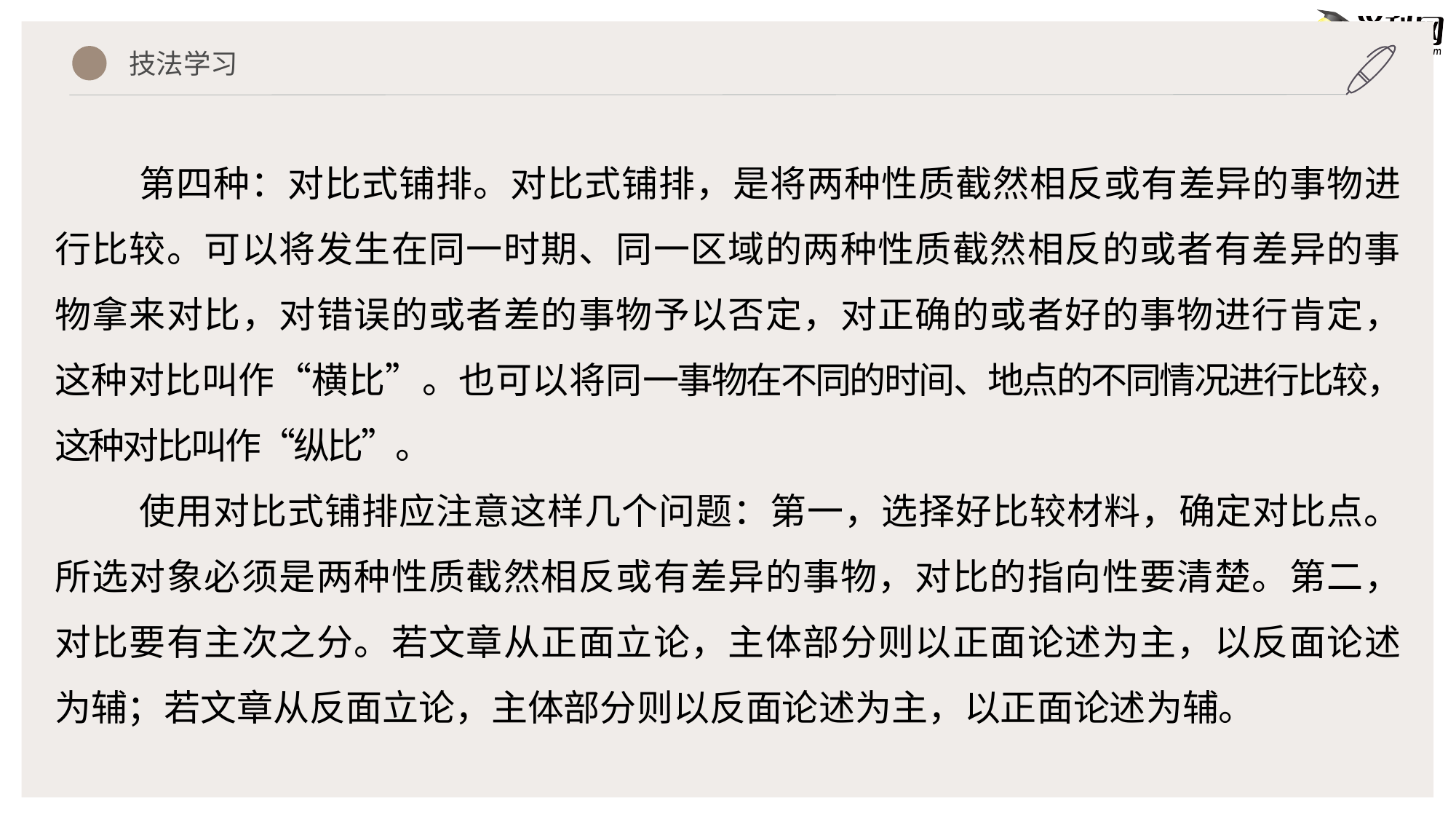

技法学习

第四种：对比式铺排。对比式铺排，是将两种性质截然相反或有差异的事物进行比较。可以将发生在同一时期、同一区域的两种性质截然相反的或者有差异的事物拿来对比，对错误的或者差的事物予以否定，对正确的或者好的事物进行肯定，这种对比叫作“横比”。也可以将同一事物在不同的时间、地点的不同情况进行比较，这种对比叫作“纵比”。
使用对比式铺排应注意这样几个问题：第一，选择好比较材料，确定对比点。所选对象必须是两种性质截然相反或有差异的事物，对比的指向性要清楚。第二，对比要有主次之分。若文章从正面立论，主体部分则以正面论述为主，以反面论述为辅；若文章从反面立论，主体部分则以反面论述为主，以正面论述为辅。